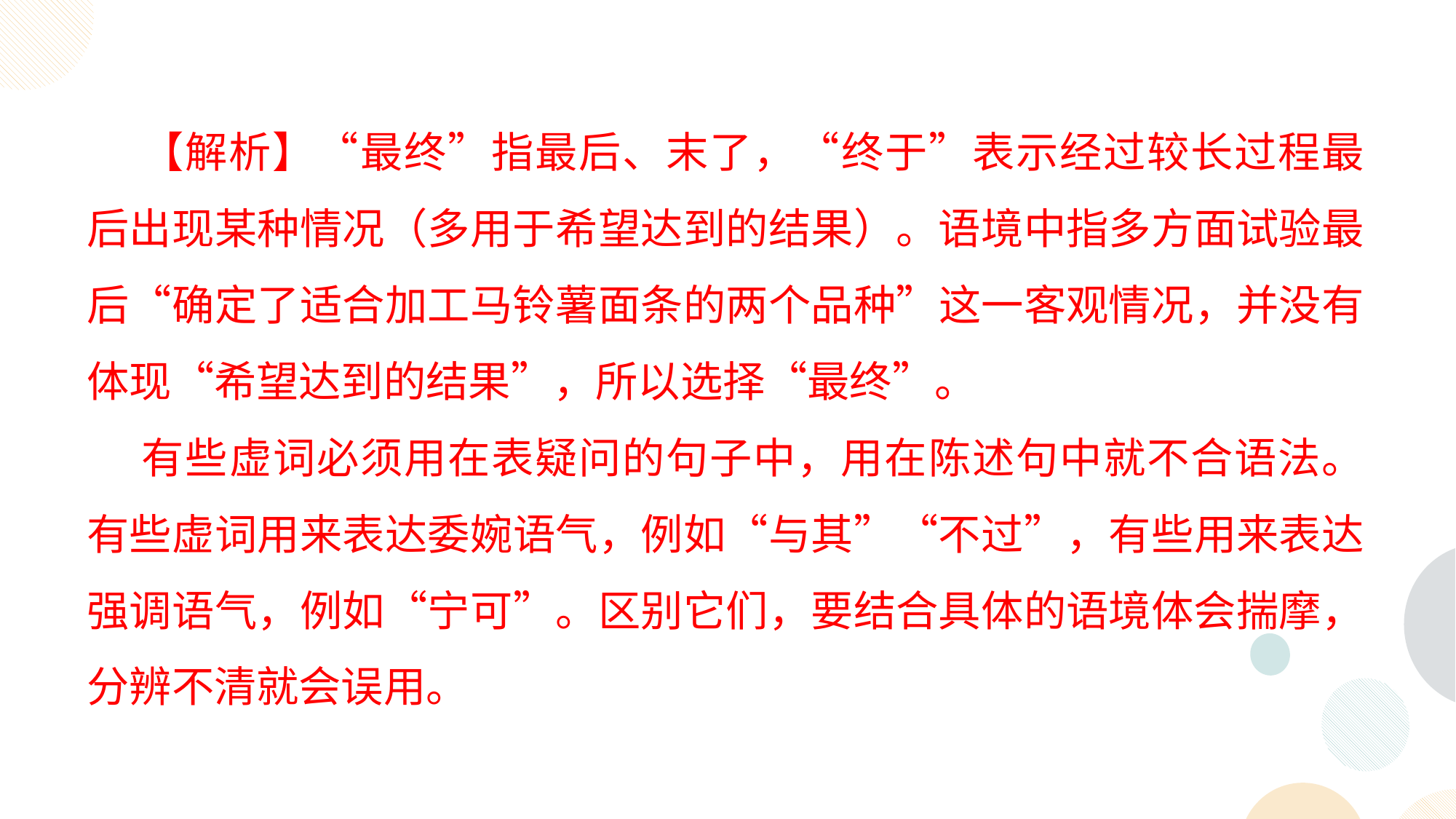

【解析】“最终”指最后、末了，“终于”表示经过较长过程最后出现某种情况（多用于希望达到的结果）。语境中指多方面试验最后“确定了适合加工马铃薯面条的两个品种”这一客观情况，并没有体现“希望达到的结果”，所以选择“最终”。
    有些虚词必须用在表疑问的句子中，用在陈述句中就不合语法。有些虚词用来表达委婉语气，例如“与其”“不过”，有些用来表达强调语气，例如“宁可”。区别它们，要结合具体的语境体会揣摩，分辨不清就会误用。